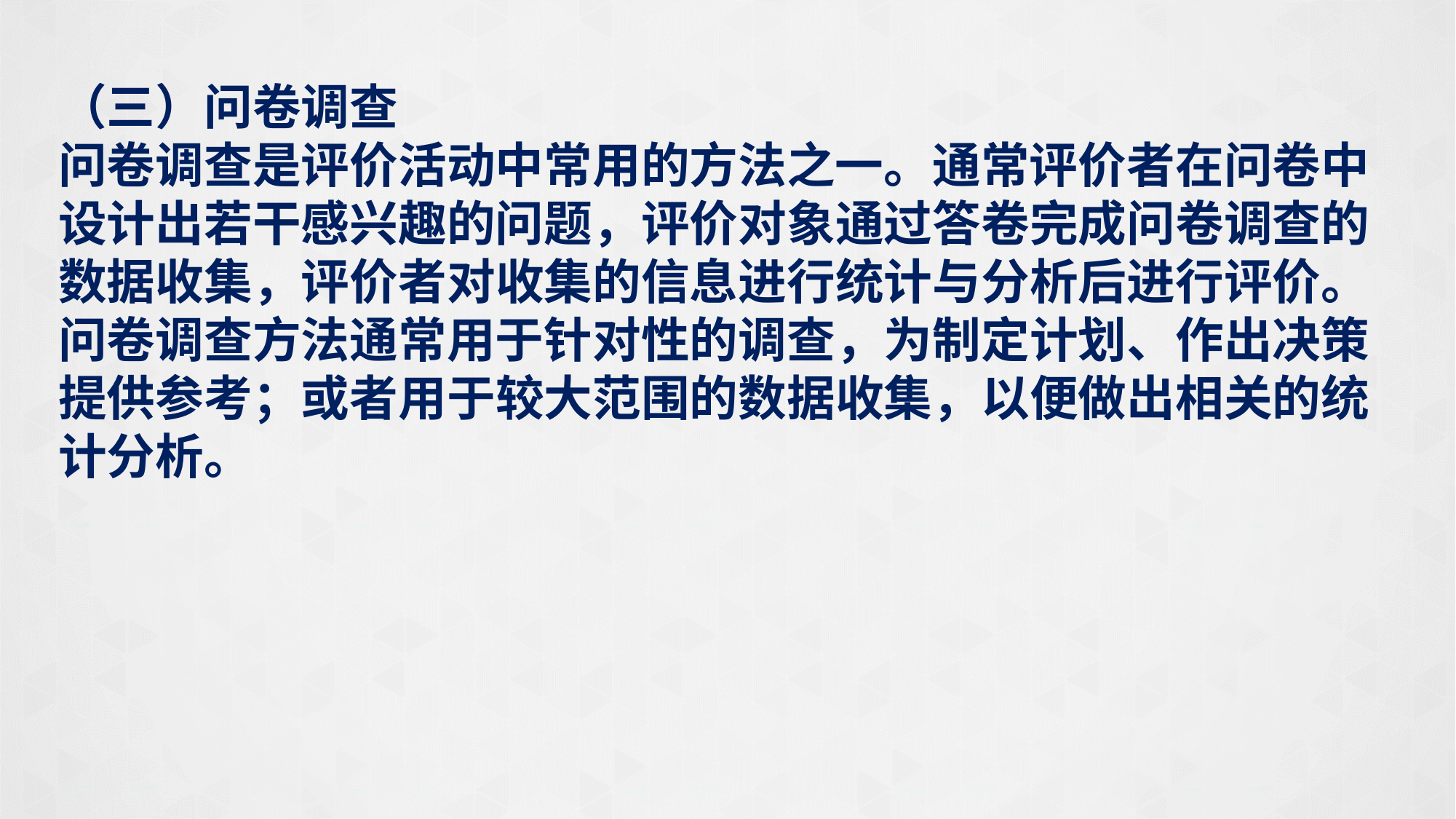

（三）问卷调查
问卷调查是评价活动中常用的方法之一。通常评价者在问卷中设计出若干感兴趣的问题，评价对象通过答卷完成问卷调查的数据收集，评价者对收集的信息进行统计与分析后进行评价。问卷调查方法通常用于针对性的调查，为制定计划、作出决策提供参考；或者用于较大范围的数据收集，以便做出相关的统计分析。